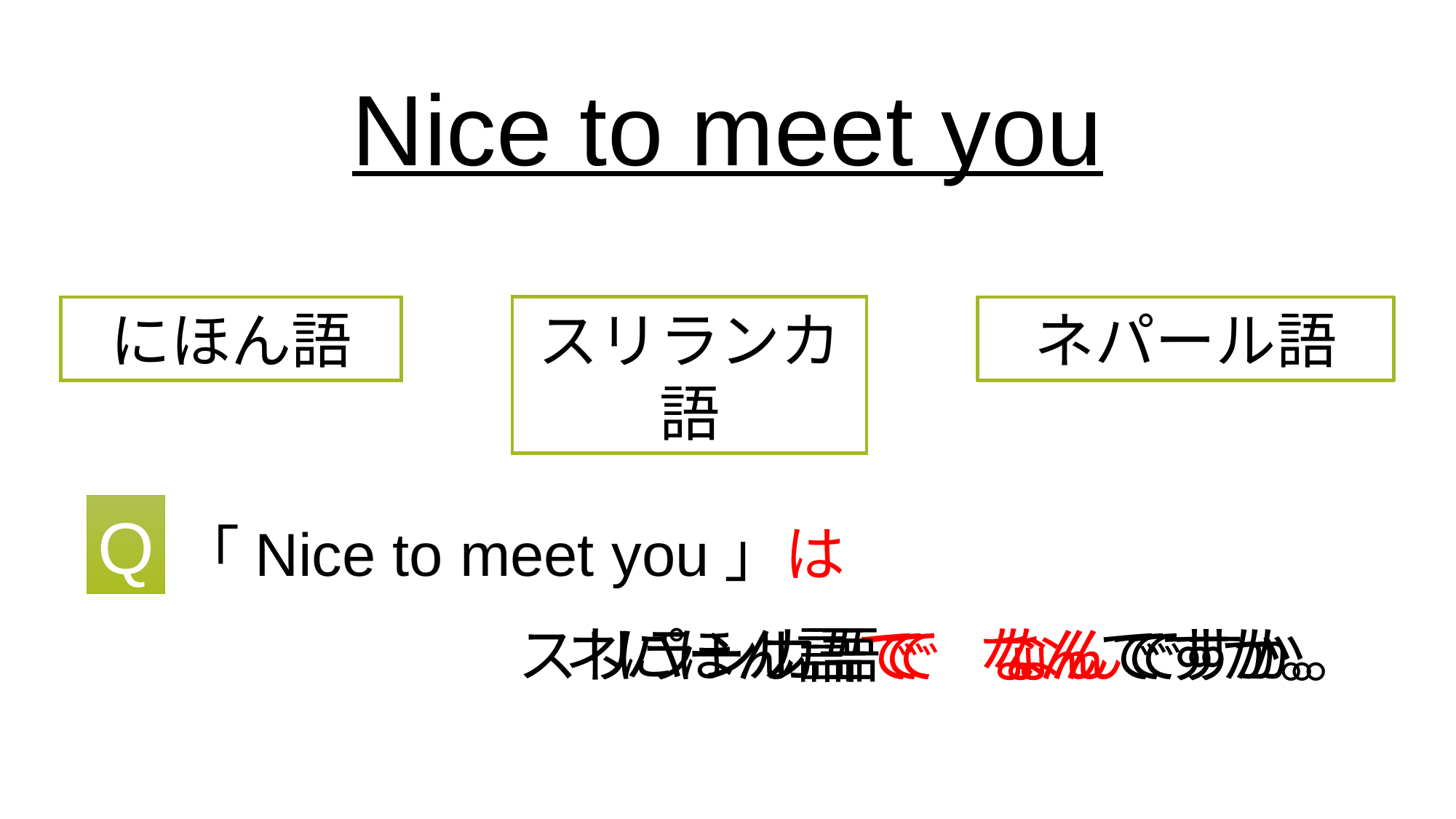

Nice to meet you
にほん語
スリランカ語
ネパール語
Q
「Nice to meet you」は
スリランカ語で　なんですか。
ネパール語で　なんですか。
にほん語で　なんですか。